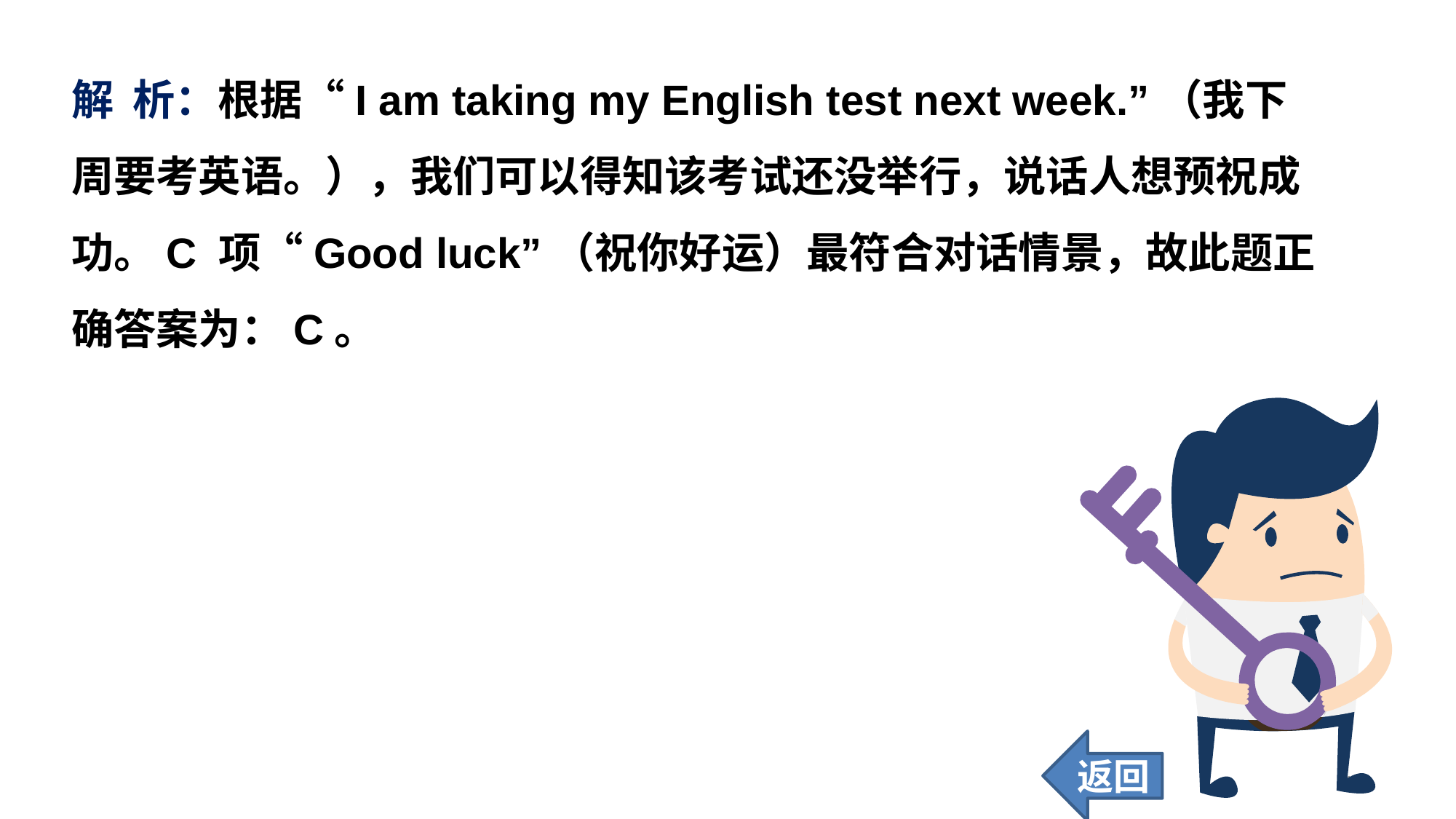

解  析：根据“I am taking my English test next week.”（我下周要考英语。），我们可以得知该考试还没举行，说话人想预祝成功。C 项“Good luck”（祝你好运）最符合对话情景，故此题正确答案为：C。

返回
123